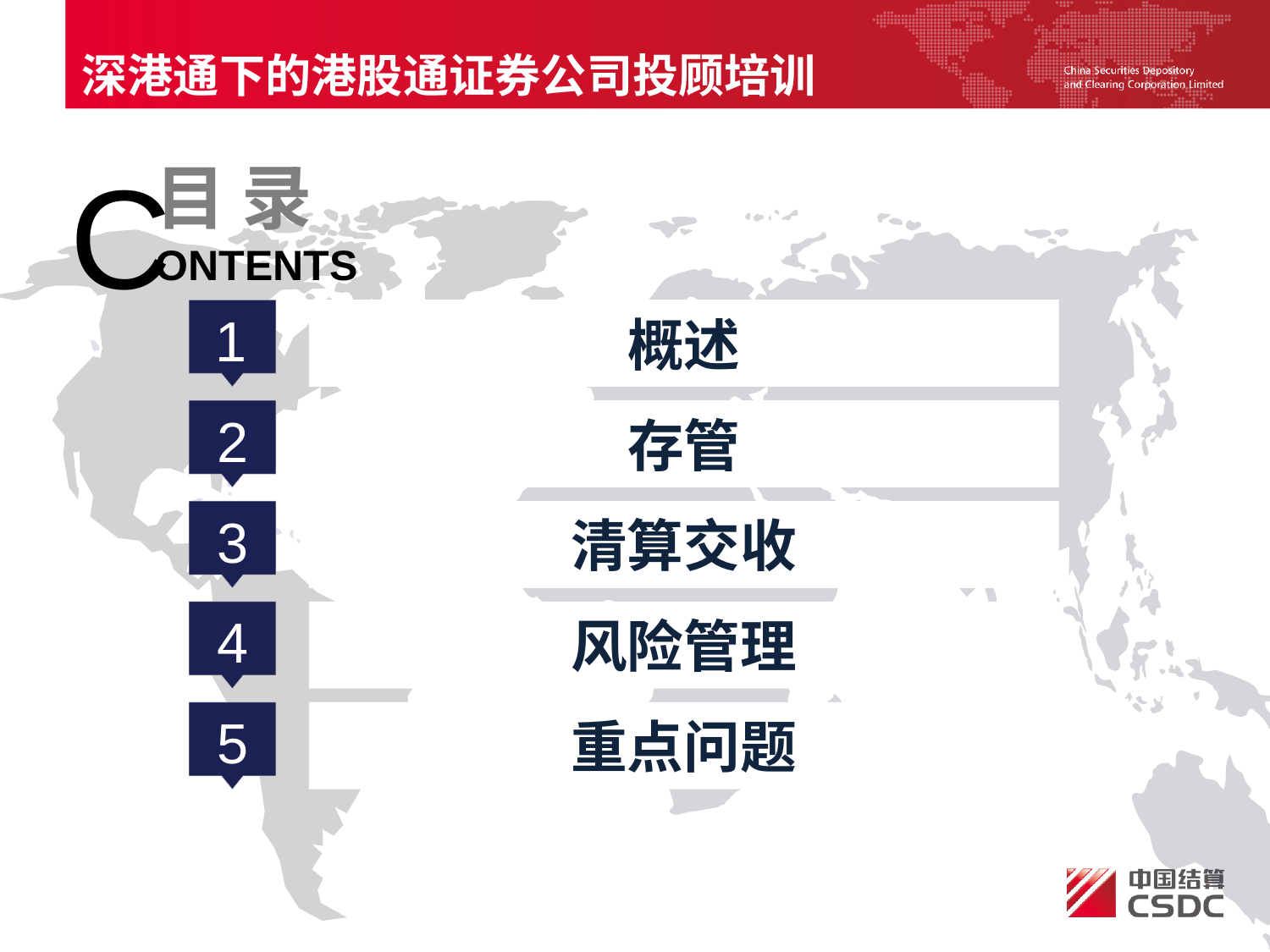

深港通下的港股通证券公司投顾培训
目 录 ONTENTS
C

1

概述
2

存管
3

清算交收
4

风险管理
5

重点问题
6